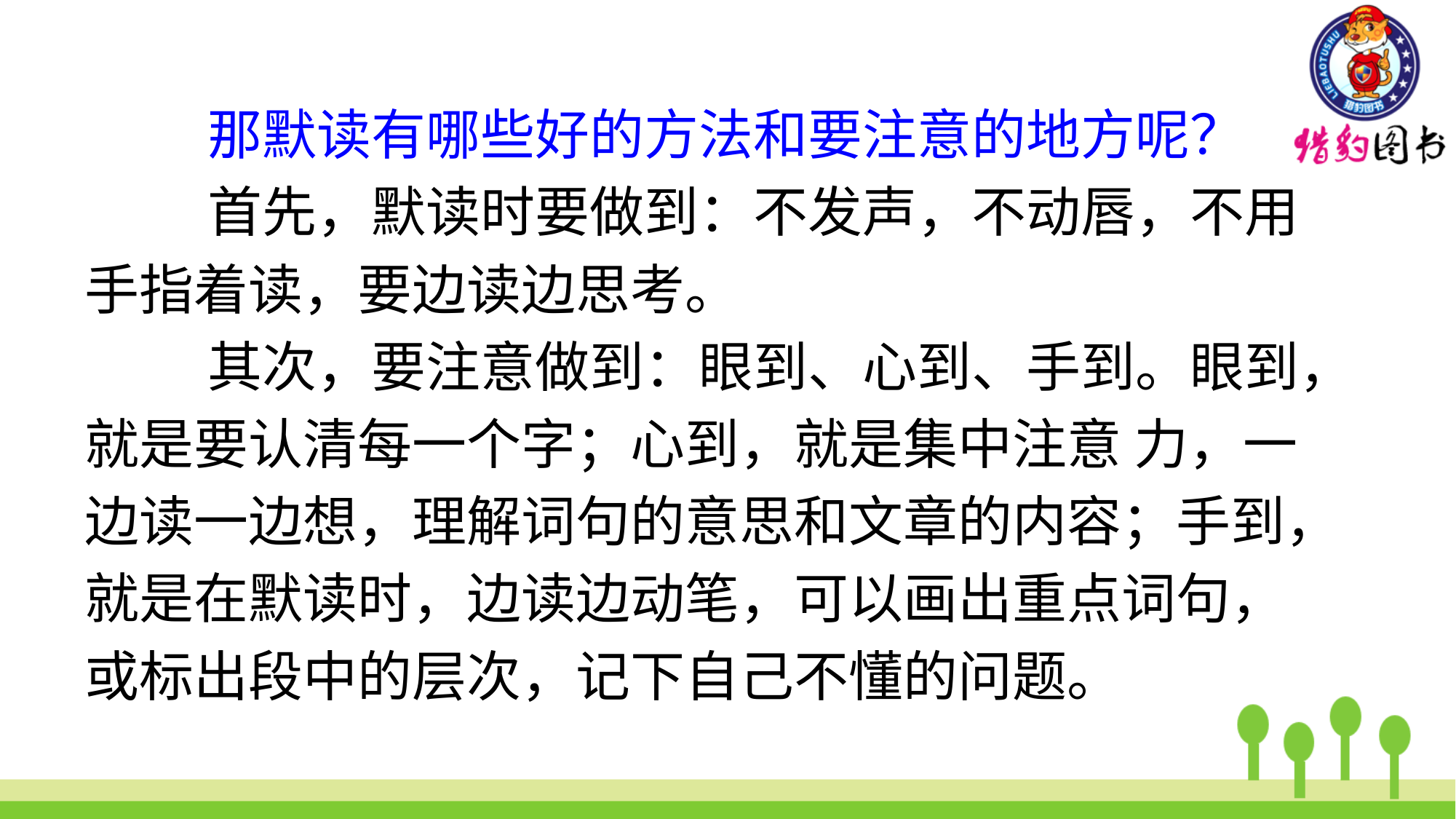

那默读有哪些好的方法和要注意的地方呢？
         首先，默读时要做到：不发声，不动唇，不用手指着读，要边读边思考。
         其次，要注意做到：眼到、心到、手到。眼到，就是要认清每一个字；心到，就是集中注意 力，一边读一边想，理解词句的意思和文章的内容；手到，就是在默读时，边读边动笔，可以画出重点词句，或标出段中的层次，记下自己不懂的问题。